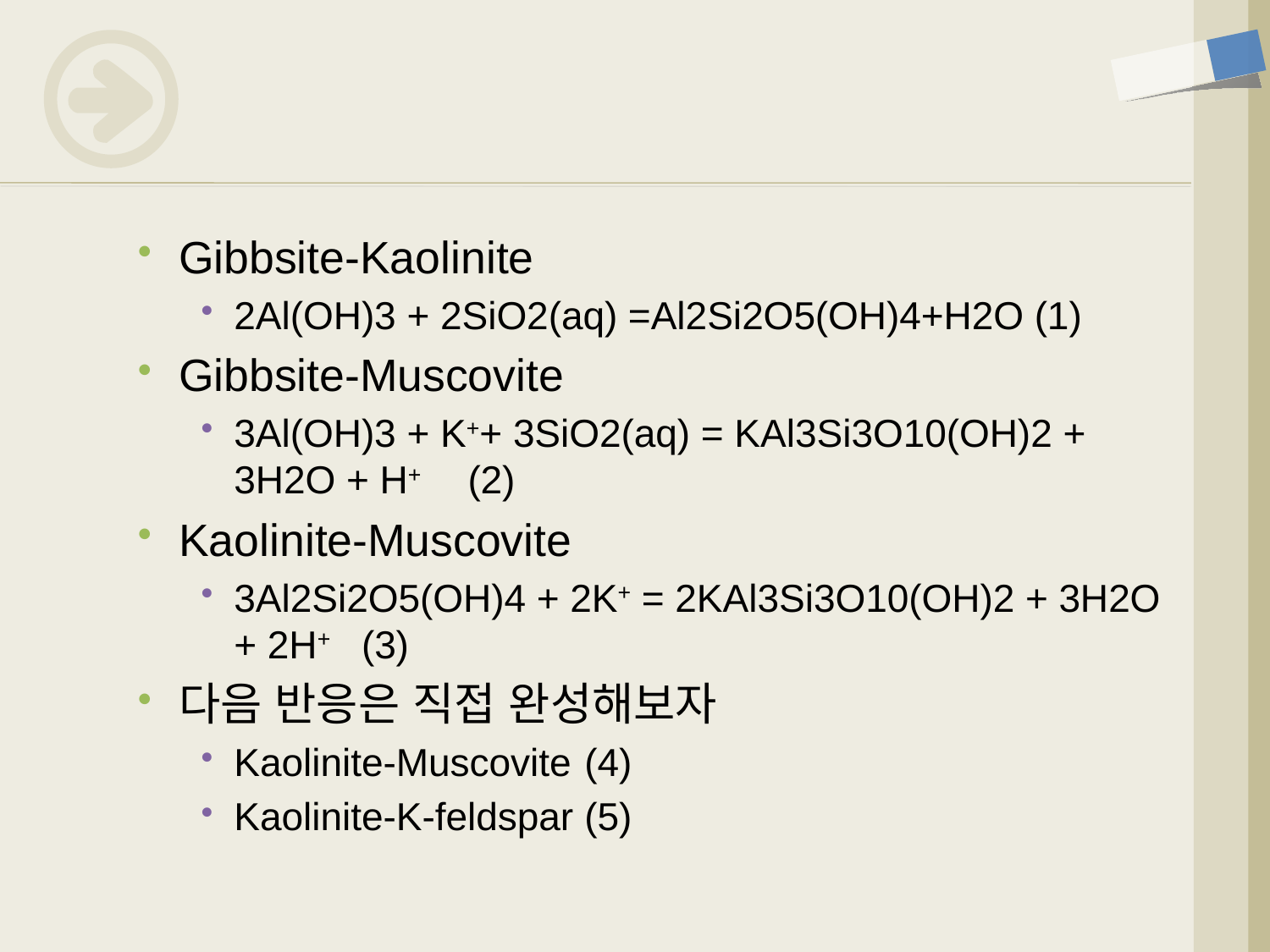

Gibbsite-Kaolinite
2Al(OH)3 + 2SiO2(aq) =Al2Si2O5(OH)4+H2O (1)
Gibbsite-Muscovite
3Al(OH)3 + K++ 3SiO2(aq) = KAl3Si3O10(OH)2 + 3H2O + H+		(2)
Kaolinite-Muscovite
3Al2Si2O5(OH)4 + 2K+ = 2KAl3Si3O10(OH)2 + 3H2O + 2H+		 (3)
다음 반응은 직접 완성해보자
Kaolinite-Muscovite		(4)
Kaolinite-K-feldspar		(5)